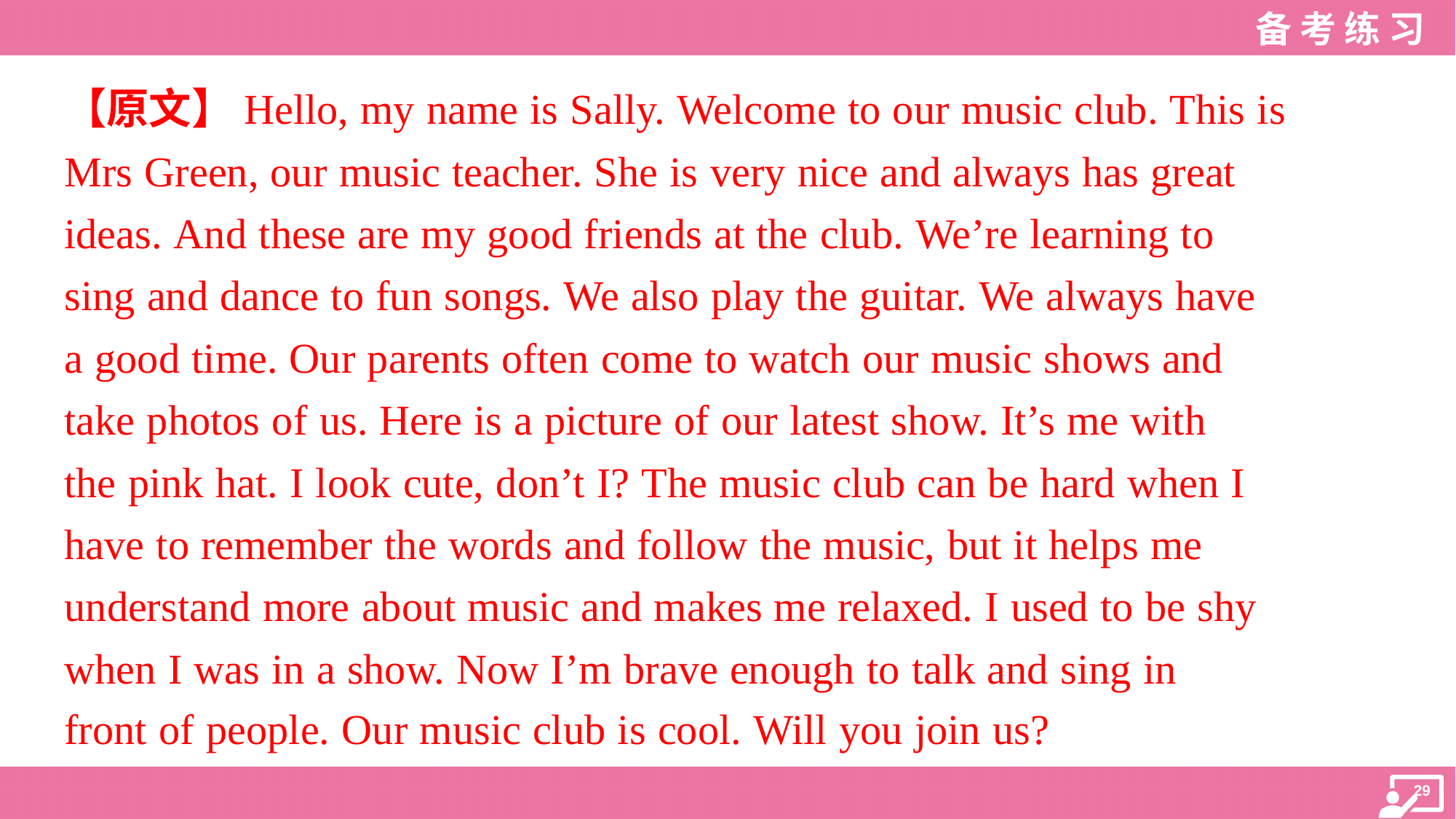

【原文】Hello, my name is Sally. Welcome to our music club. This is
Mrs Green, our music teacher. She is very nice and always has great
ideas. And these are my good friends at the club. We’re learning to
sing and dance to fun songs. We also play the guitar. We always have
a good time. Our parents often come to watch our music shows and
take photos of us. Here is a picture of our latest show. It’s me with
the pink hat. I look cute, don’t I? The music club can be hard when I
have to remember the words and follow the music, but it helps me
understand more about music and makes me relaxed. I used to be shy
when I was in a show. Now I’m brave enough to talk and sing in
front of people. Our music club is cool. Will you join us?